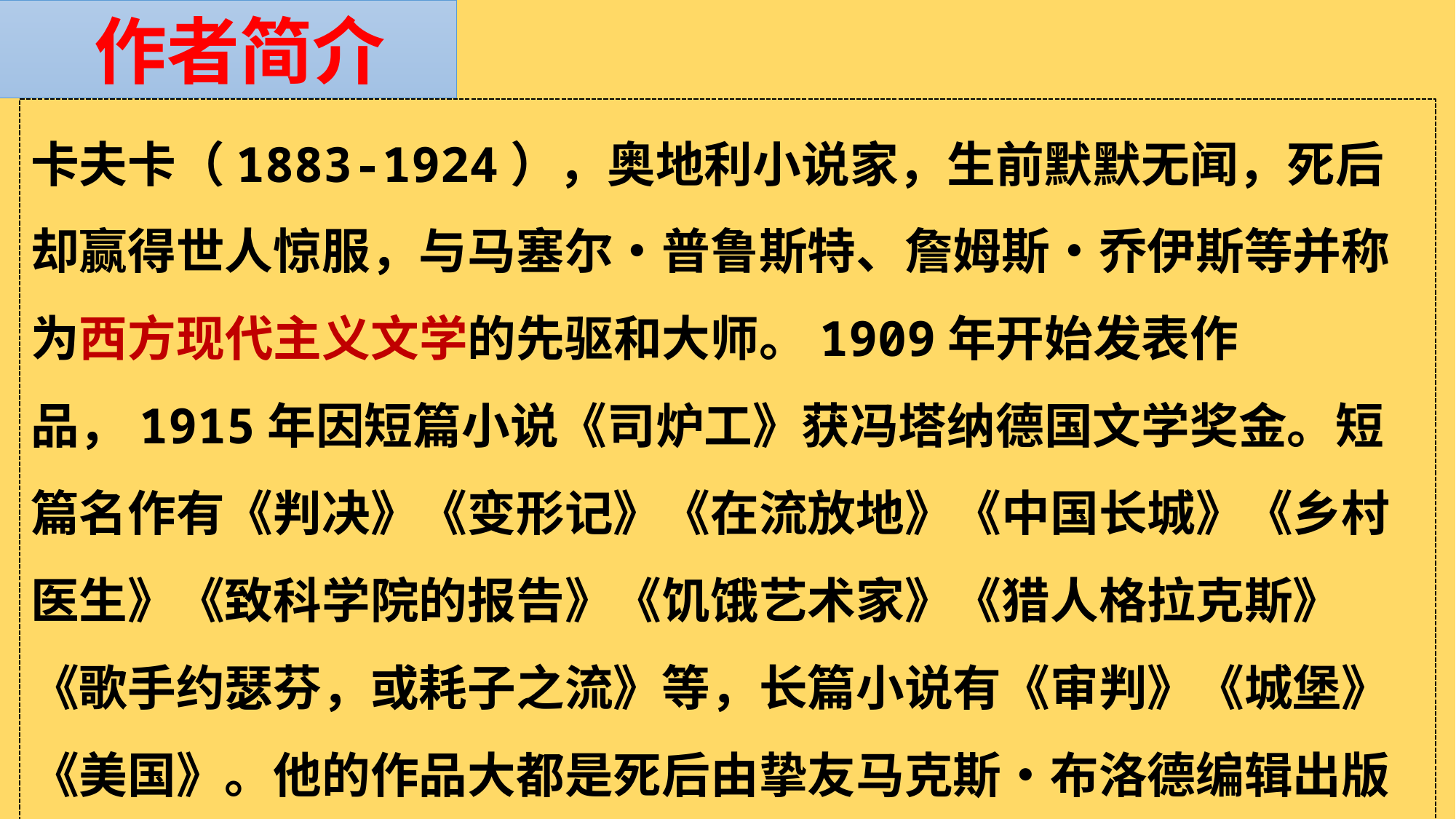

作者简介
卡夫卡（1883-1924），奥地利小说家，生前默默无闻，死后却赢得世人惊服，与马塞尔•普鲁斯特、詹姆斯•乔伊斯等并称为西方现代主义文学的先驱和大师。1909年开始发表作品，1915年因短篇小说《司炉工》获冯塔纳德国文学奖金。短篇名作有《判决》《变形记》《在流放地》《中国长城》《乡村医生》《致科学院的报告》《饥饿艺术家》《猎人格拉克斯》《歌手约瑟芬，或耗子之流》等，长篇小说有《审判》《城堡》《美国》。他的作品大都是死后由挚友马克斯•布洛德编辑出版的。